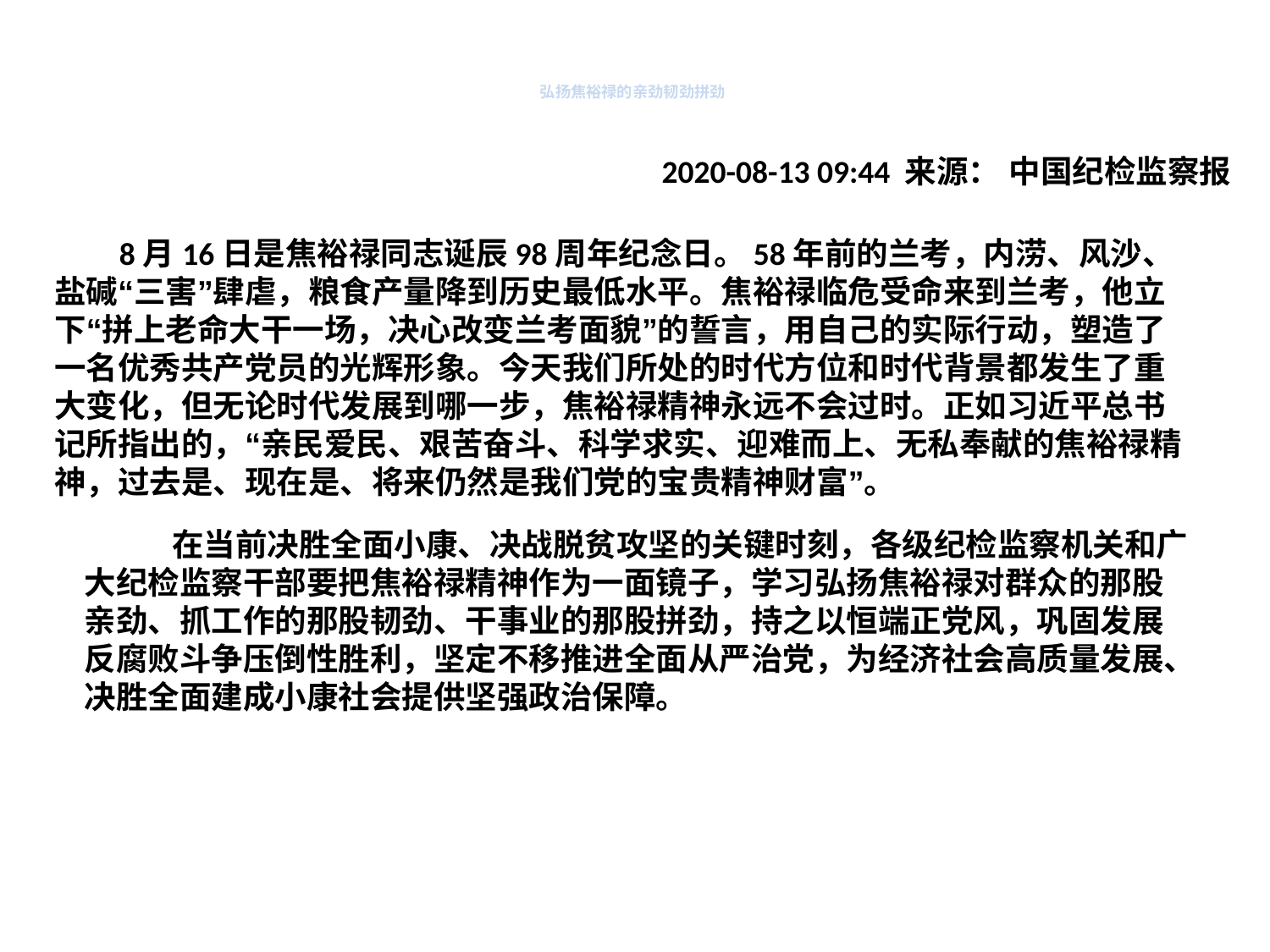

# 弘扬焦裕禄的亲劲韧劲拼劲
2020-08-13 09:44 来源： 中国纪检监察报
         8月16日是焦裕禄同志诞辰98周年纪念日。58年前的兰考，内涝、风沙、盐碱“三害”肆虐，粮食产量降到历史最低水平。焦裕禄临危受命来到兰考，他立下“拼上老命大干一场，决心改变兰考面貌”的誓言，用自己的实际行动，塑造了一名优秀共产党员的光辉形象。今天我们所处的时代方位和时代背景都发生了重大变化，但无论时代发展到哪一步，焦裕禄精神永远不会过时。正如习近平总书记所指出的，“亲民爱民、艰苦奋斗、科学求实、迎难而上、无私奉献的焦裕禄精神，过去是、现在是、将来仍然是我们党的宝贵精神财富”。
         在当前决胜全面小康、决战脱贫攻坚的关键时刻，各级纪检监察机关和广大纪检监察干部要把焦裕禄精神作为一面镜子，学习弘扬焦裕禄对群众的那股亲劲、抓工作的那股韧劲、干事业的那股拼劲，持之以恒端正党风，巩固发展反腐败斗争压倒性胜利，坚定不移推进全面从严治党，为经济社会高质量发展、决胜全面建成小康社会提供坚强政治保障。